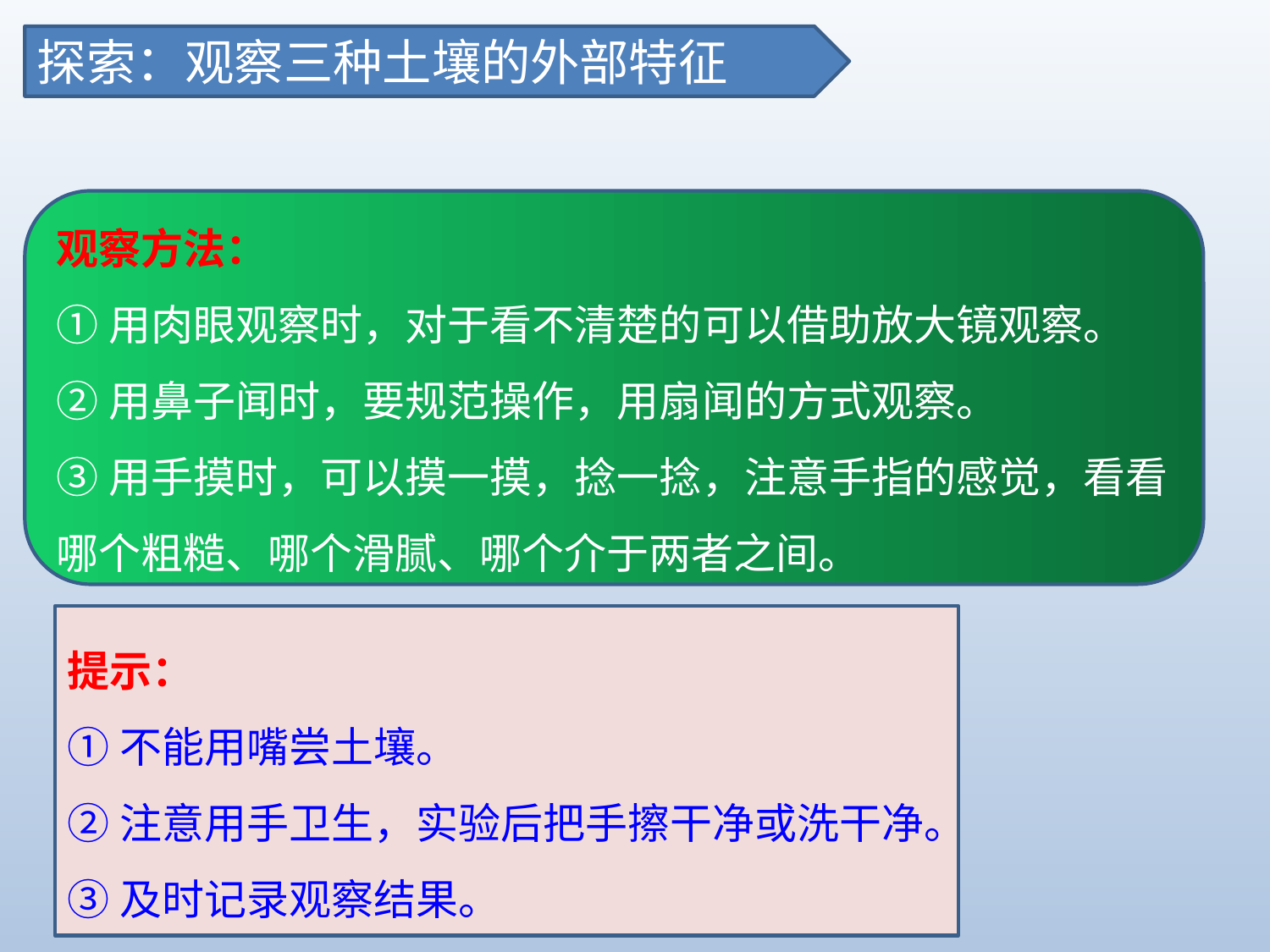

探索：观察三种土壤的外部特征
观察方法：
①用肉眼观察时，对于看不清楚的可以借助放大镜观察。
②用鼻子闻时，要规范操作，用扇闻的方式观察。
③用手摸时，可以摸一摸，捻一捻，注意手指的感觉，看看哪个粗糙、哪个滑腻、哪个介于两者之间。
提示：
①不能用嘴尝土壤。
②注意用手卫生，实验后把手擦干净或洗干净。
③及时记录观察结果。